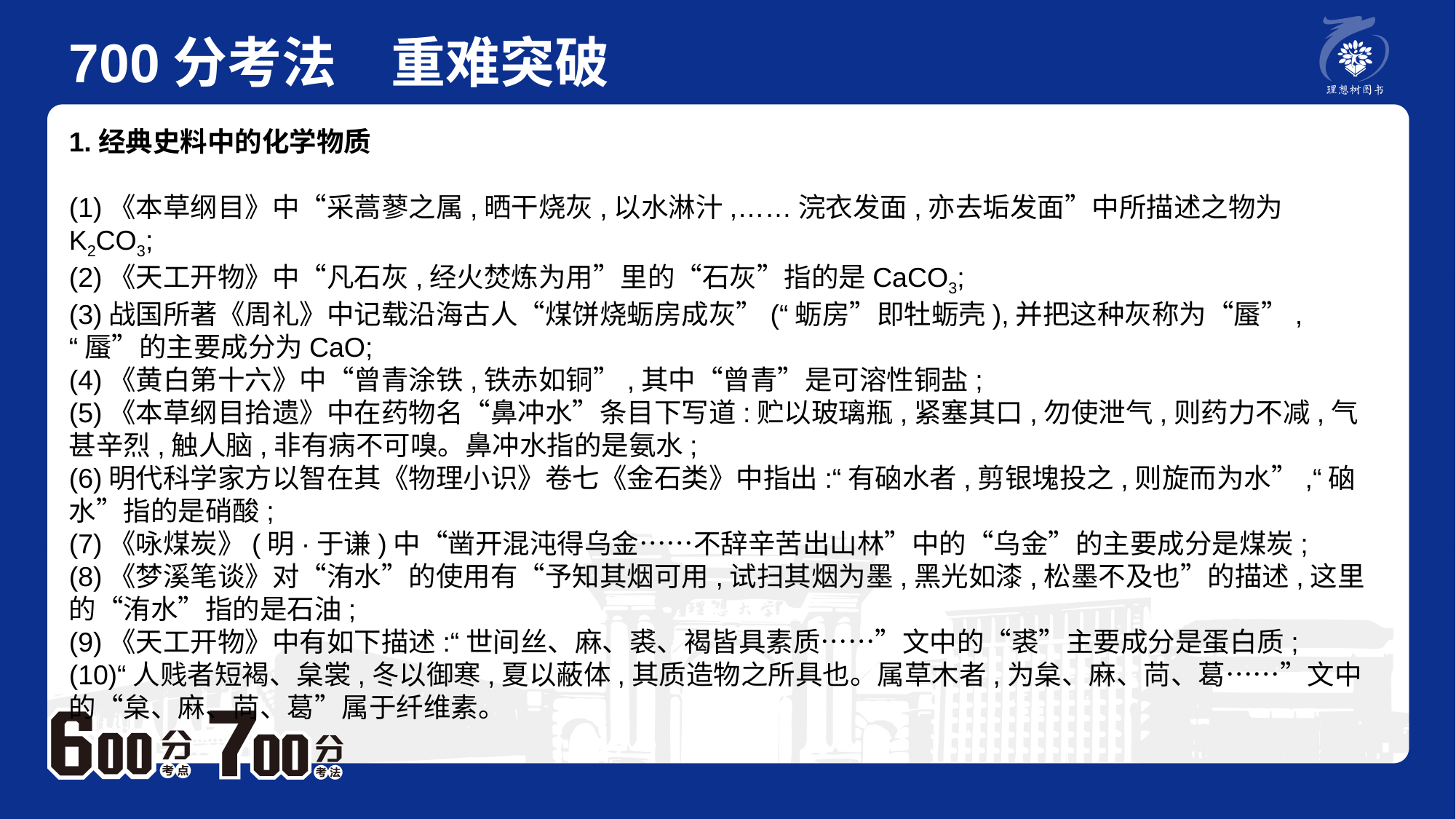

700分考法　重难突破
1.经典史料中的化学物质
(1)《本草纲目》中“采蒿蓼之属,晒干烧灰,以水淋汁,……浣衣发面,亦去垢发面”中所描述之物为K2CO3;(2)《天工开物》中“凡石灰,经火焚炼为用”里的“石灰”指的是CaCO3;(3)战国所著《周礼》中记载沿海古人“煤饼烧蛎房成灰”(“蛎房”即牡蛎壳),并把这种灰称为“蜃”,“蜃”的主要成分为CaO;(4)《黄白第十六》中“曾青涂铁,铁赤如铜”,其中“曾青”是可溶性铜盐;(5)《本草纲目拾遗》中在药物名“鼻冲水”条目下写道:贮以玻璃瓶,紧塞其口,勿使泄气,则药力不减,气甚辛烈,触人脑,非有病不可嗅。鼻冲水指的是氨水;(6)明代科学家方以智在其《物理小识》卷七《金石类》中指出:“有硇水者,剪银塊投之,则旋而为水”,“硇水”指的是硝酸;(7)《咏煤炭》(明·于谦)中“凿开混沌得乌金……不辞辛苦出山林”中的“乌金”的主要成分是煤炭;(8)《梦溪笔谈》对“洧水”的使用有“予知其烟可用,试扫其烟为墨,黑光如漆,松墨不及也”的描述,这里的“洧水”指的是石油;(9)《天工开物》中有如下描述:“世间丝、麻、裘、褐皆具素质……”文中的“裘”主要成分是蛋白质;(10)“人贱者短褐、枲裳,冬以御寒,夏以蔽体,其质造物之所具也。属草木者,为枲、麻、苘、葛……”文中的“枲、麻、苘、葛”属于纤维素。